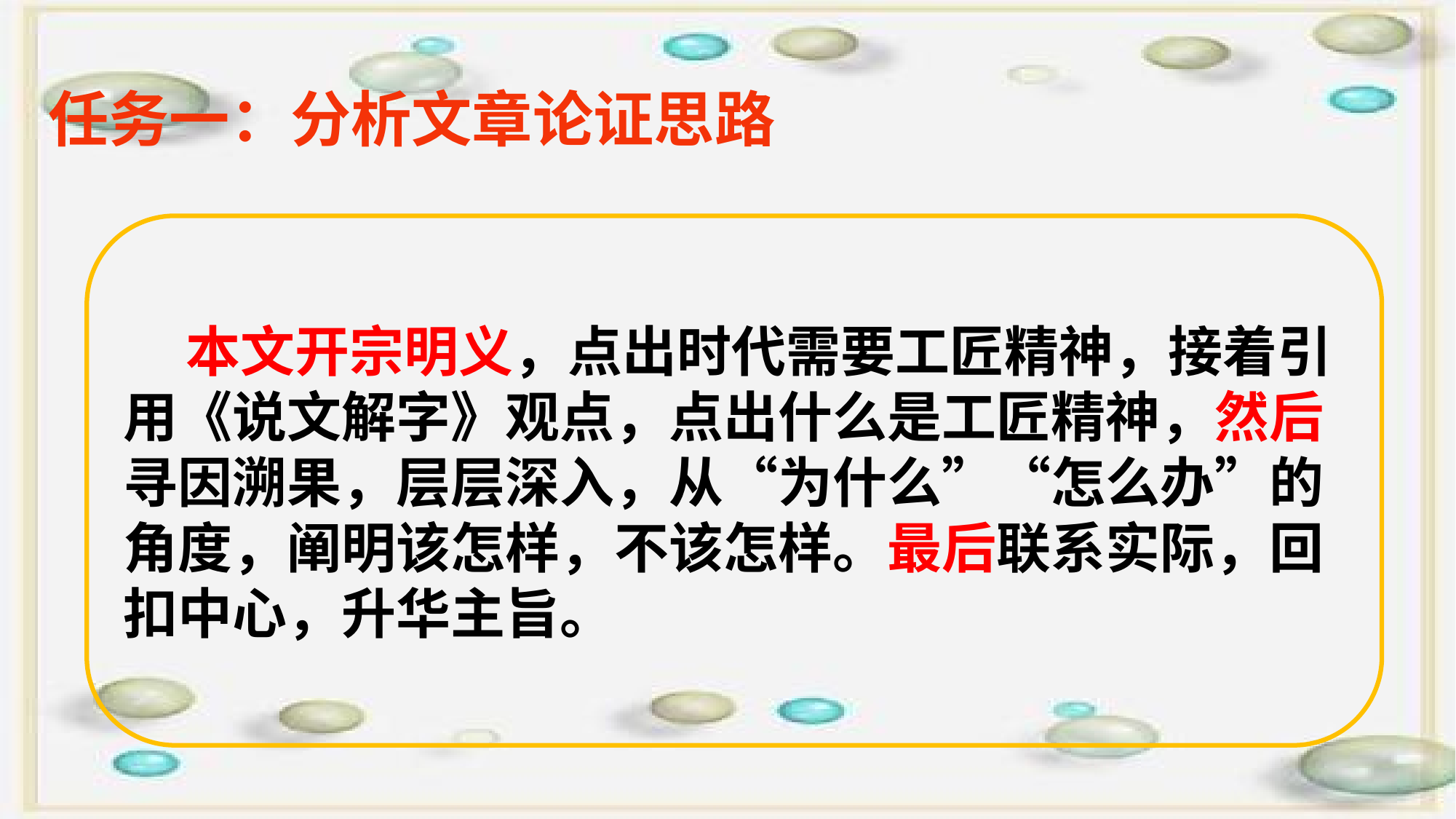

任务一：分析文章论证思路
    本文开宗明义，点出时代需要工匠精神，接着引用《说文解字》观点，点出什么是工匠精神，然后寻因溯果，层层深入，从“为什么”“怎么办”的角度，阐明该怎样，不该怎样。最后联系实际，回扣中心，升华主旨。